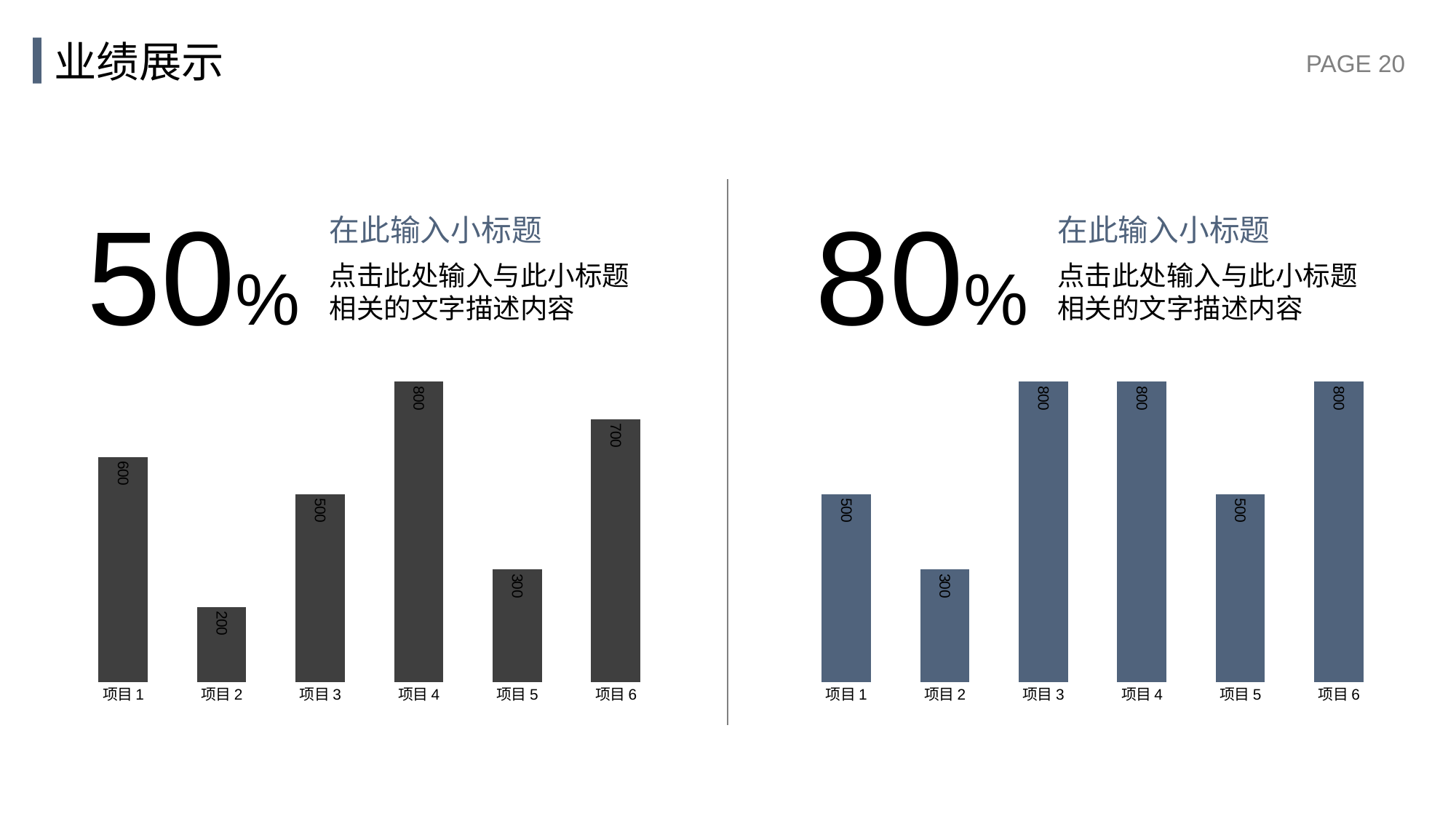

# 业绩展示
50%
80%
在此输入小标题
在此输入小标题
点击此处输入与此小标题相关的文字描述内容
点击此处输入与此小标题相关的文字描述内容

### Chart

| Category | 系列 1 |
|---|---|
| 项目1 | 600.0 |
| 项目2 | 200.0 |
| 项目3 | 500.0 |
| 项目4 | 800.0 |
| 项目5 | 300.0 |
| 项目6 | 700.0 |

### Chart

| Category | 系列 1 |
|---|---|
| 项目1 | 500.0 |
| 项目2 | 300.0 |
| 项目3 | 800.0 |
| 项目4 | 800.0 |
| 项目5 | 500.0 |
| 项目6 | 800.0 |